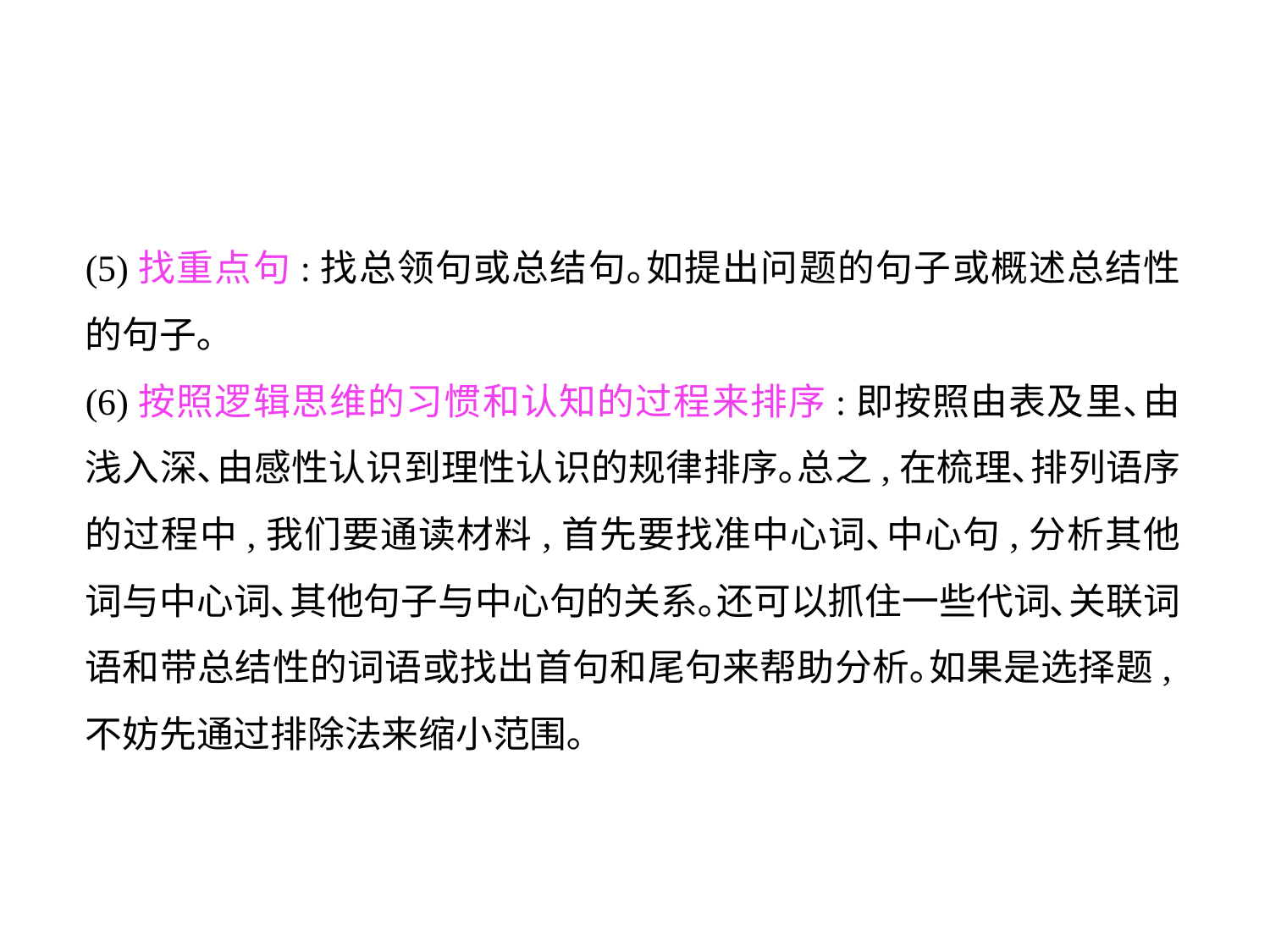

(5)找重点句:找总领句或总结句｡如提出问题的句子或概述总结性的句子｡
(6)按照逻辑思维的习惯和认知的过程来排序:即按照由表及里､由浅入深､由感性认识到理性认识的规律排序｡总之,在梳理､排列语序的过程中,我们要通读材料,首先要找准中心词､中心句,分析其他词与中心词､其他句子与中心句的关系｡还可以抓住一些代词､关联词语和带总结性的词语或找出首句和尾句来帮助分析｡如果是选择题,不妨先通过排除法来缩小范围｡